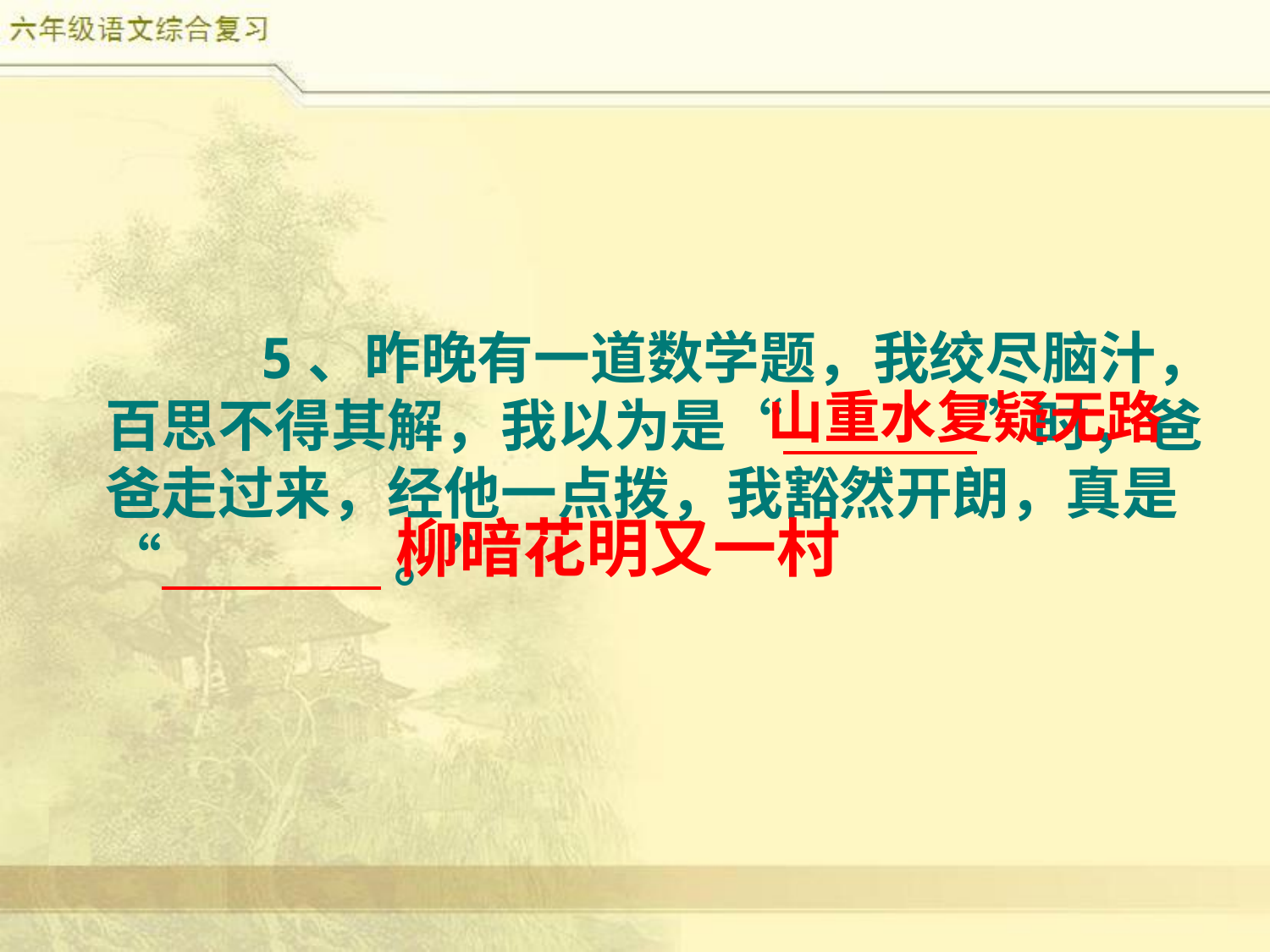

5、昨晚有一道数学题，我绞尽脑汁，百思不得其解，我以为是“               ”时，爸爸走过来，经他一点拨，我豁然开朗，真是“                  。”
山重水复疑无路
柳暗花明又一村